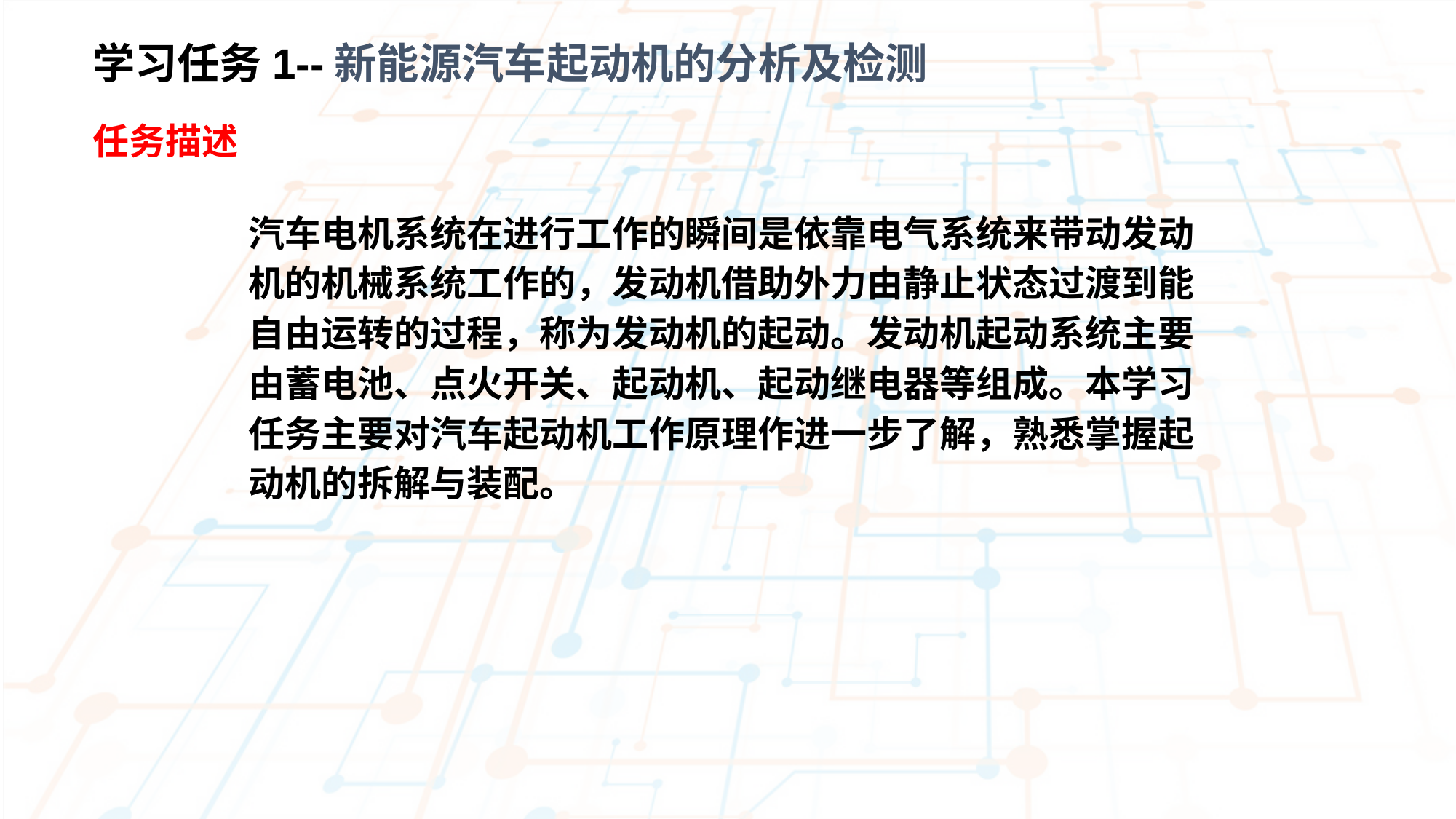

学习任务1--新能源汽车起动机的分析及检测
任务描述

汽车电机系统在进行工作的瞬间是依靠电气系统来带动发动机的机械系统工作的，发动机借助外力由静止状态过渡到能自由运转的过程，称为发动机的起动。发动机起动系统主要由蓄电池、点火开关、起动机、起动继电器等组成。本学习任务主要对汽车起动机工作原理作进一步了解，熟悉掌握起动机的拆解与装配。